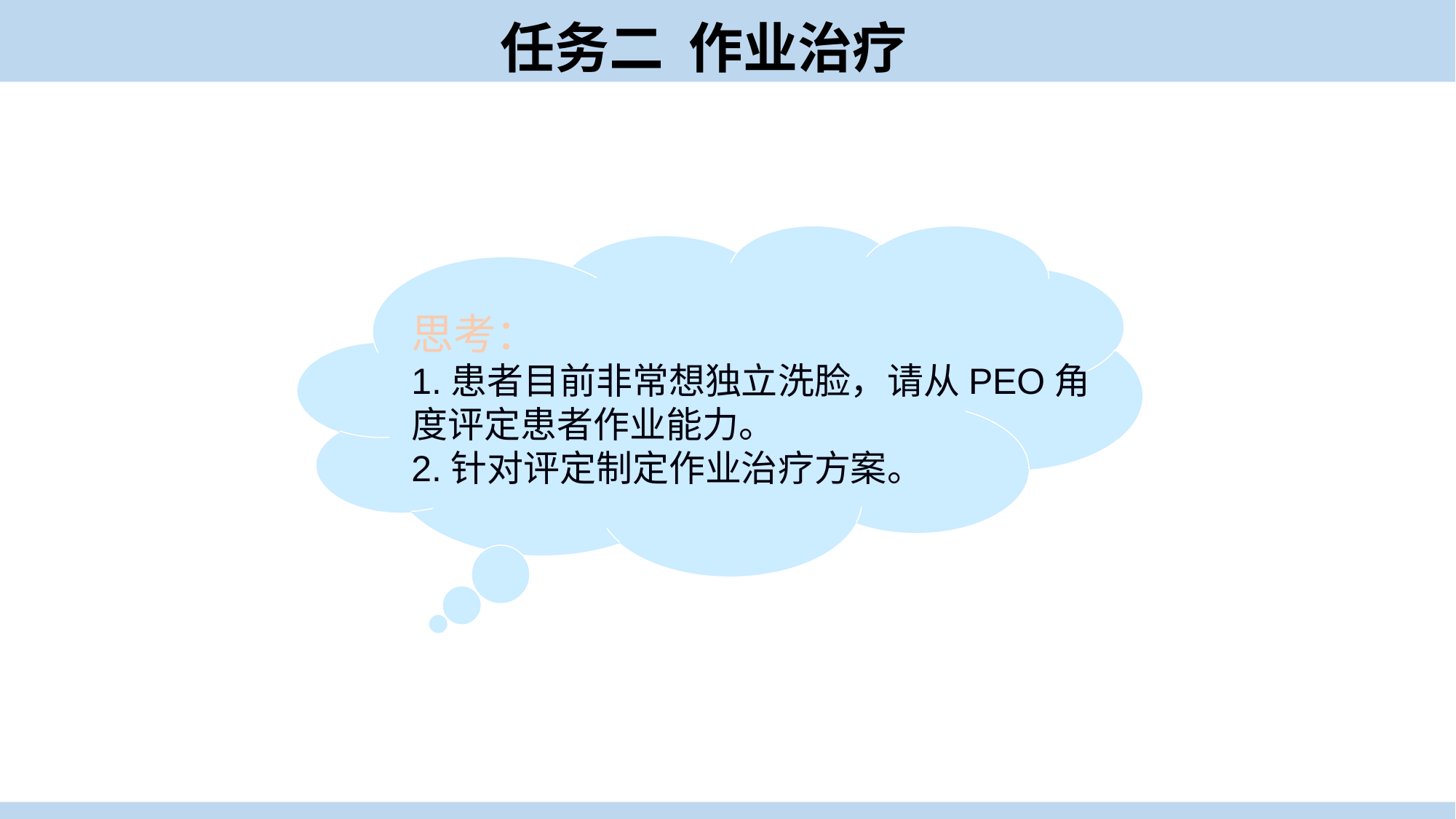

任务二  作业治疗

思考：
1.患者目前非常想独立洗脸，请从PEO角度评定患者作业能力。
2.针对评定制定作业治疗方案。